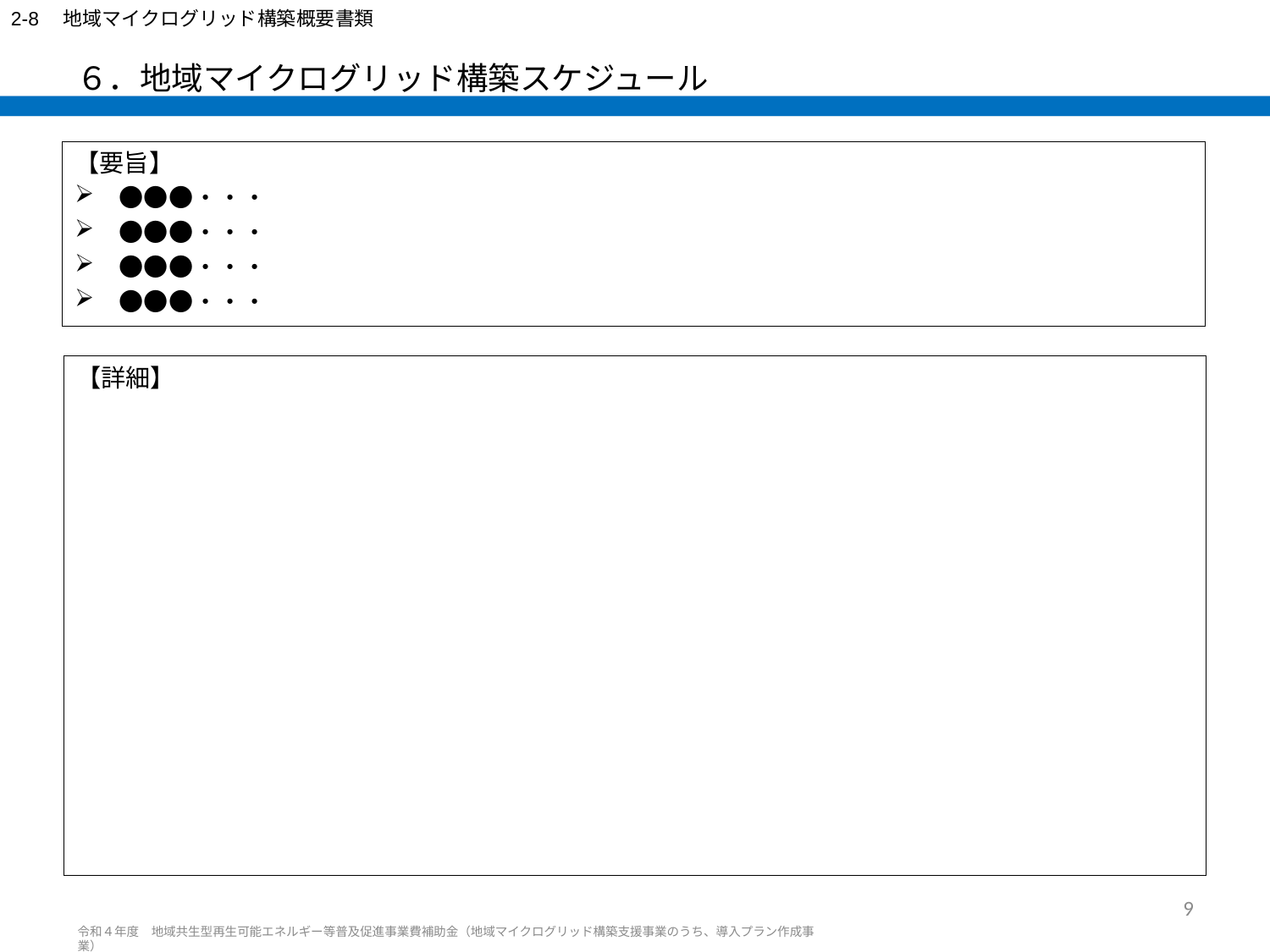

2-8　地域マイクログリッド構築概要書類
# ６．地域マイクログリッド構築スケジュール

【要旨】
　●●●・・・
　●●●・・・
　●●●・・・
　●●●・・・
【詳細】
9